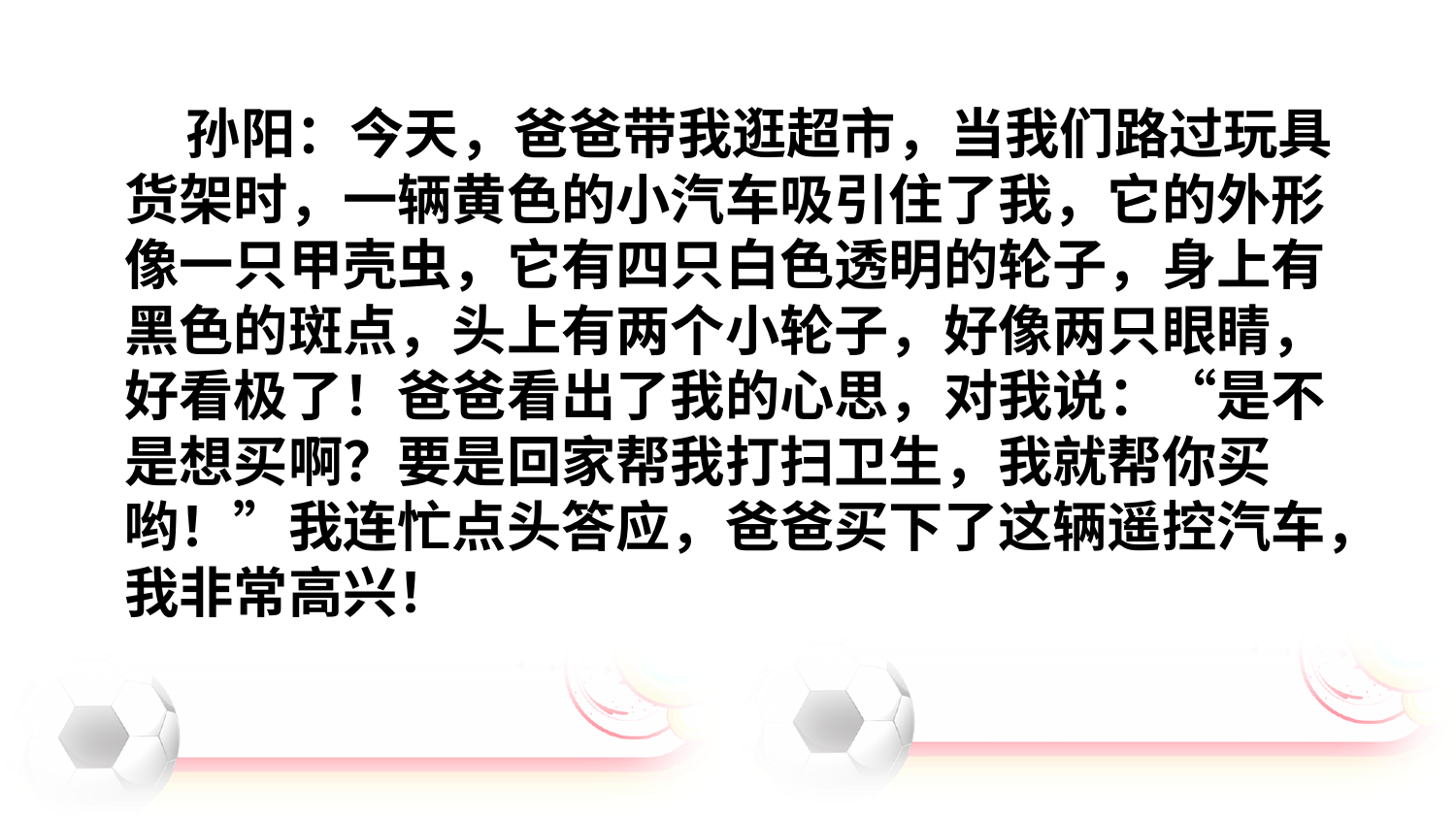

孙阳：今天，爸爸带我逛超市，当我们路过玩具货架时，一辆黄色的小汽车吸引住了我，它的外形像一只甲壳虫，它有四只白色透明的轮子，身上有黑色的斑点，头上有两个小轮子，好像两只眼睛，好看极了！爸爸看出了我的心思，对我说：“是不是想买啊？要是回家帮我打扫卫生，我就帮你买哟！”我连忙点头答应，爸爸买下了这辆遥控汽车，我非常高兴！